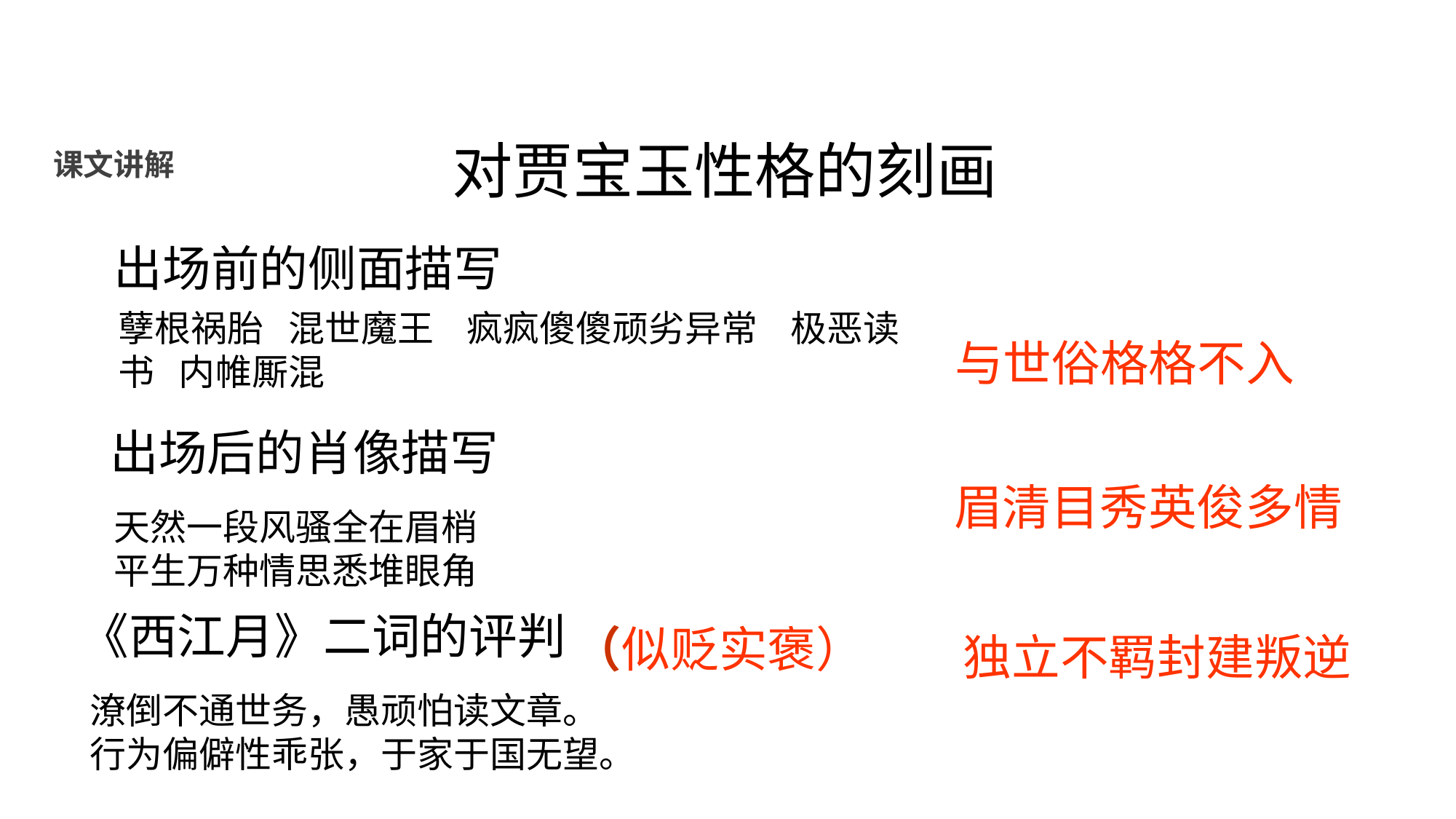

对贾宝玉性格的刻画
课文讲解
出场前的侧面描写
孽根祸胎   混世魔王    疯疯傻傻顽劣异常    极恶读书   内帷厮混
与世俗格格不入
出场后的肖像描写
眉清目秀英俊多情
天然一段风骚全在眉梢
平生万种情思悉堆眼角
《西江月》二词的评判
（似贬实褒）
独立不羁封建叛逆
潦倒不通世务，愚顽怕读文章。
行为偏僻性乖张，于家于国无望。